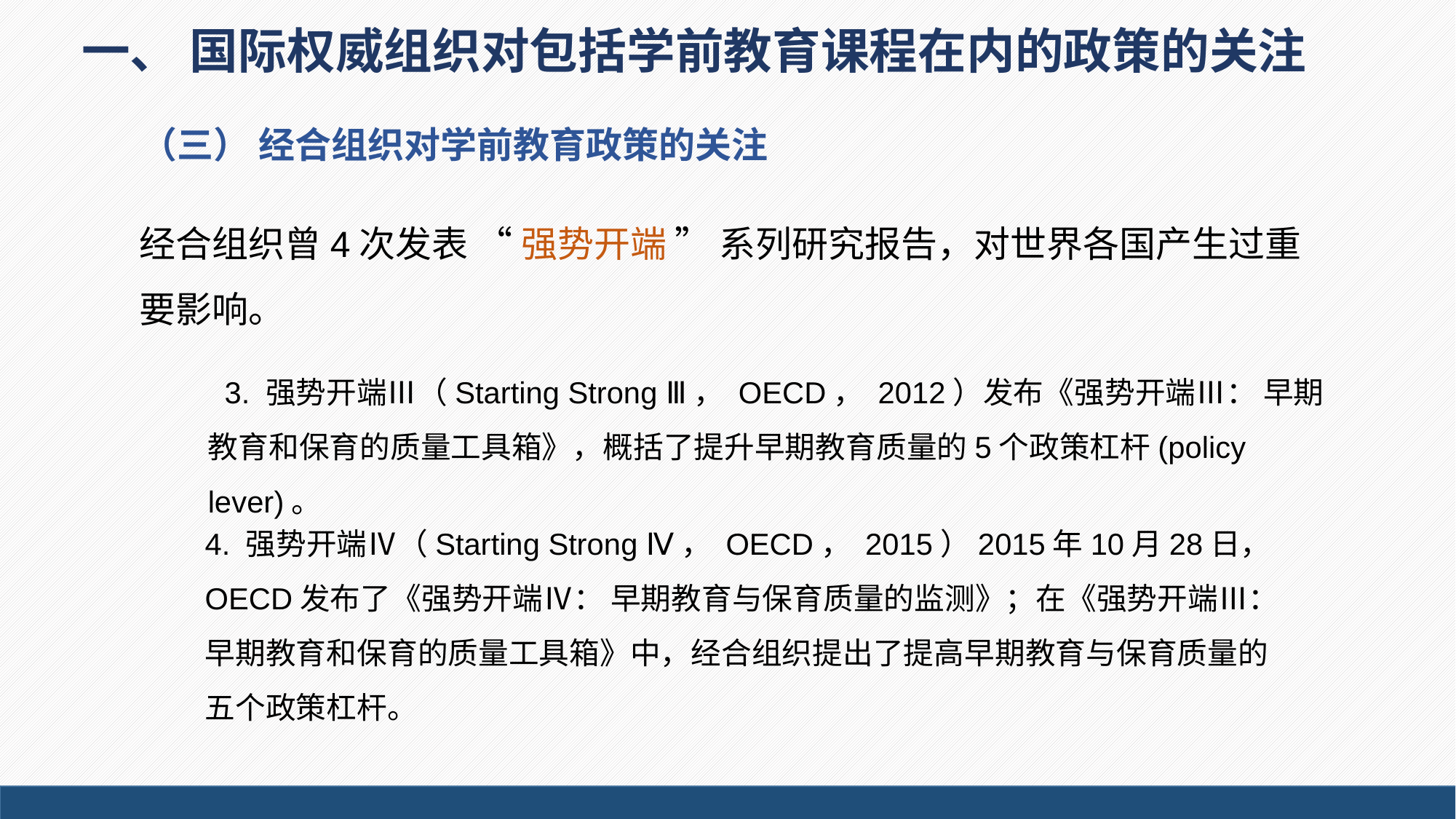

一、 国际权威组织对包括学前教育课程在内的政策的关注
（三） 经合组织对学前教育政策的关注
经合组织曾4次发表 “ 强势开端 ” 系列研究报告，对世界各国产生过重要影响。
  3. 强势开端Ⅲ（Starting Strong Ⅲ， OECD， 2012）发布《强势开端Ⅲ： 早期教育和保育的质量工具箱》，概括了提升早期教育质量的5个政策杠杆(policy lever)。

4. 强势开端Ⅳ（Starting Strong Ⅳ， OECD， 2015）2015年10月28日，OECD发布了《强势开端Ⅳ： 早期教育与保育质量的监测》；在《强势开端Ⅲ： 早期教育和保育的质量工具箱》中，经合组织提出了提高早期教育与保育质量的五个政策杠杆。